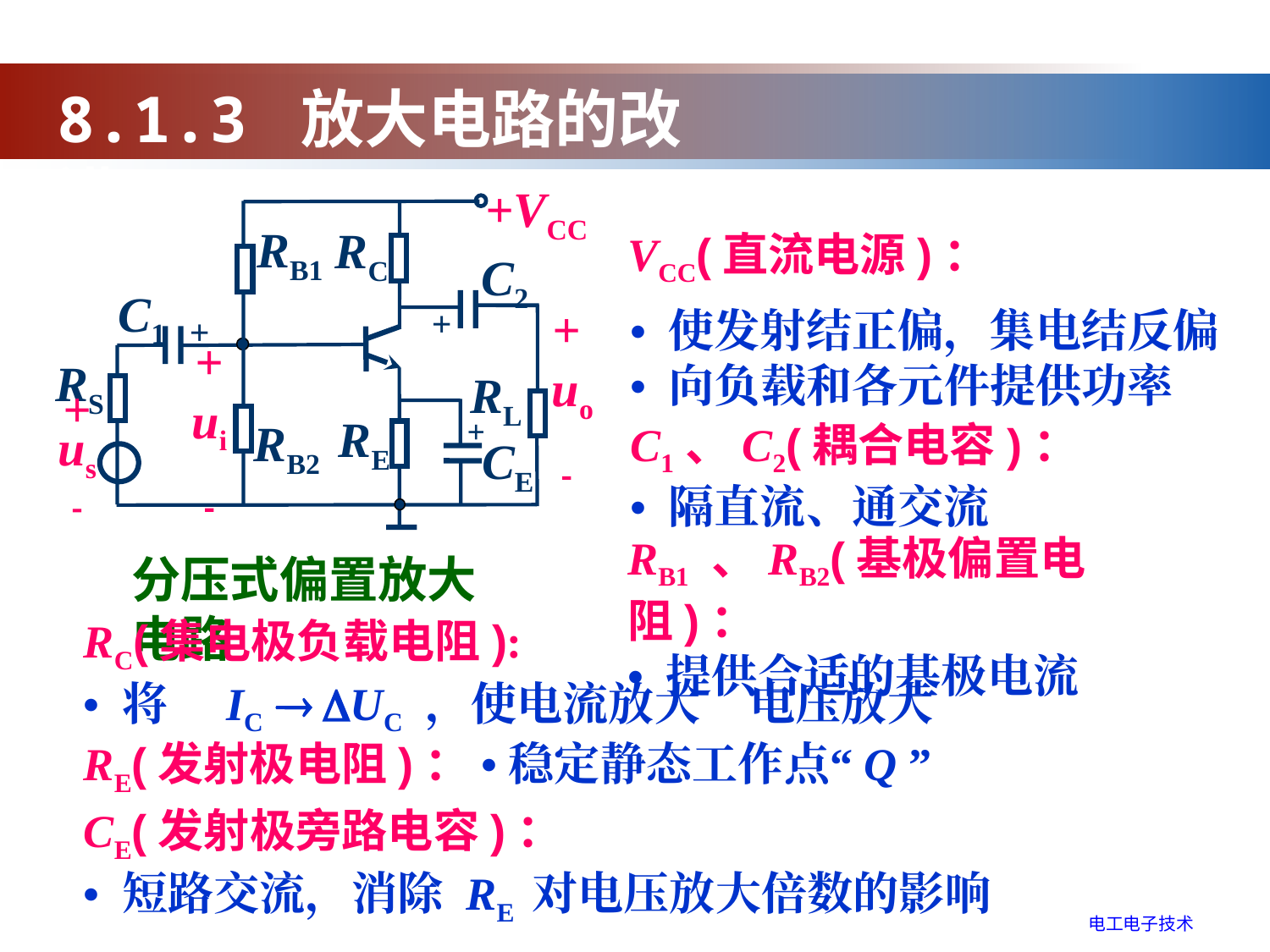

8.1.3 放大电路的改进
+VCC

RC
RB1

C2

C1

+
+

+
 uo
−
+
ui
−

RS

RL

+
us
−
+

RB2
RE

CE

VCC(直流电源)：
• 使发射结正偏，集电结反偏
• 向负载和各元件提供功率
C1、C2(耦合电容)：
• 隔直流、通交流
RB1 、RB2(基极偏置电阻)：
• 提供合适的基极电流
分压式偏置放大电路
RC(集电极负载电阻):
• 将 ΔIC  → ΔUC ，使电流放大 → 电压放大
RE(发射极电阻)： • 稳定静态工作点“Q ”
CE(发射极旁路电容)：
• 短路交流，消除 RE 对电压放大倍数的影响
电工电子技术